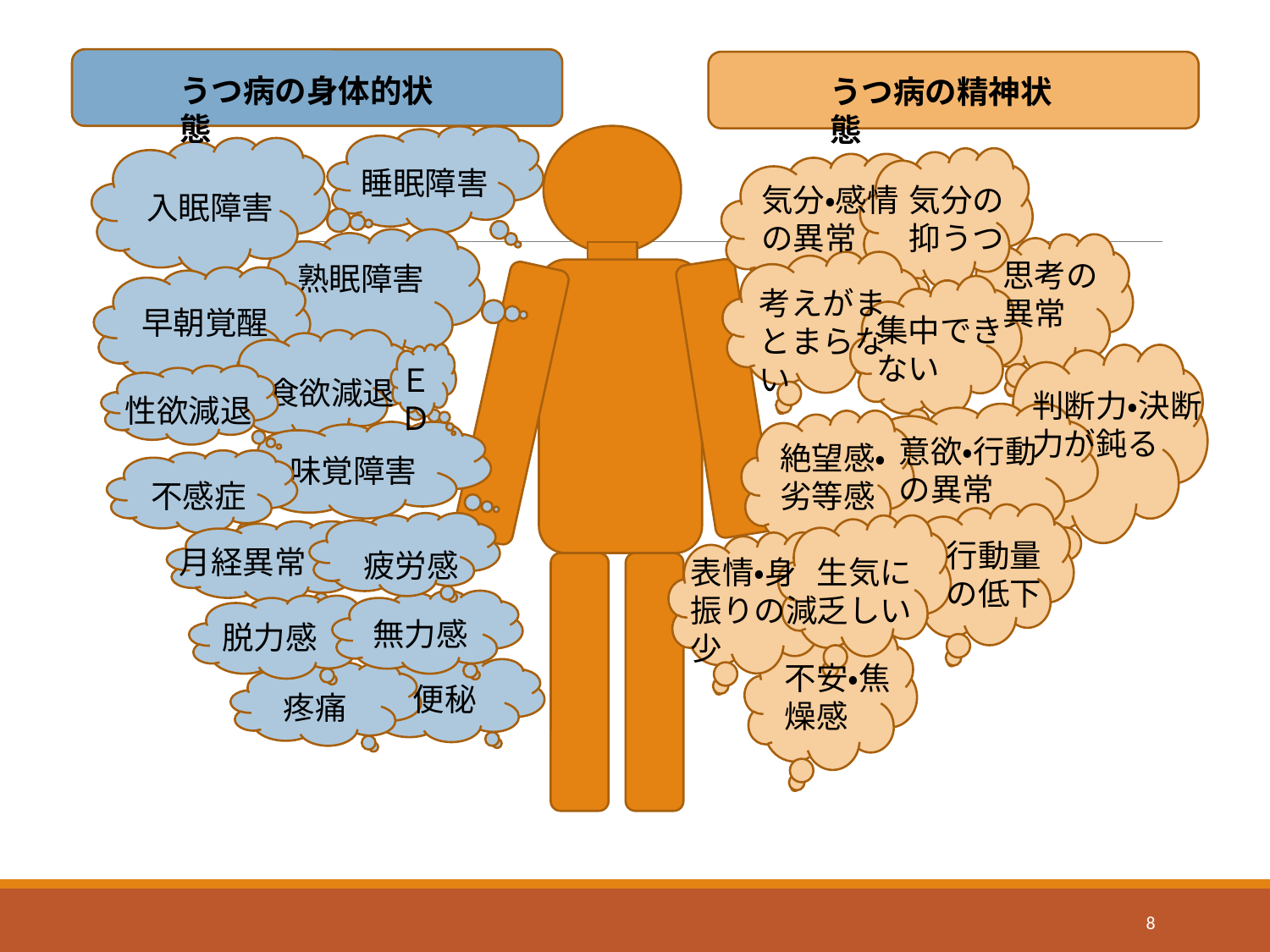

うつ病の身体的状態
うつ病の精神状態

睡眠障害
気分・感情の異常
気分の抑うつ
入眠障害

思考の異常

熟眠障害

考えがまとまらない

早朝覚醒
集中できない

ＥＤ

食欲減退
判断力・決断力が鈍る
性欲減退

意欲・行動の異常
絶望感・劣等感
味覚障害

不感症

行動量の低下

月経異常
疲労感
表情・身振りの減少
生気に乏しい

無力感
脱力感

不安・焦燥感

便秘
疼痛
8